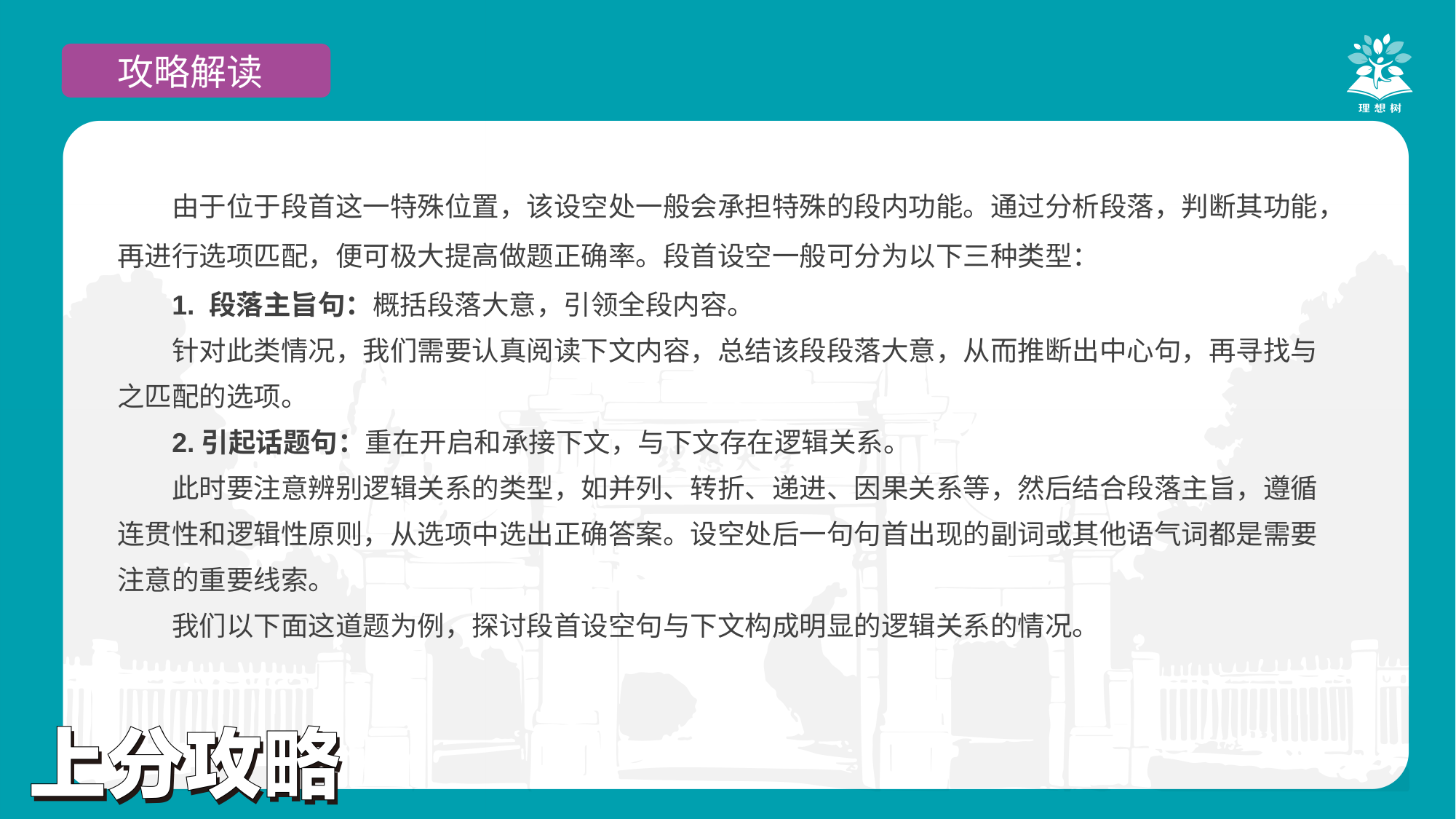

攻略解读
由于位于段首这一特殊位置，该设空处一般会承担特殊的段内功能。通过分析段落，判断其功能，再进行选项匹配，便可极大提高做题正确率。段首设空一般可分为以下三种类型：
1. 段落主旨句：概括段落大意，引领全段内容。
针对此类情况，我们需要认真阅读下文内容，总结该段段落大意，从而推断出中心句，再寻找与之匹配的选项。
2.引起话题句：重在开启和承接下文，与下文存在逻辑关系。
此时要注意辨别逻辑关系的类型，如并列、转折、递进、因果关系等，然后结合段落主旨，遵循连贯性和逻辑性原则，从选项中选出正确答案。设空处后一句句首出现的副词或其他语气词都是需要注意的重要线索。
我们以下面这道题为例，探讨段首设空句与下文构成明显的逻辑关系的情况。